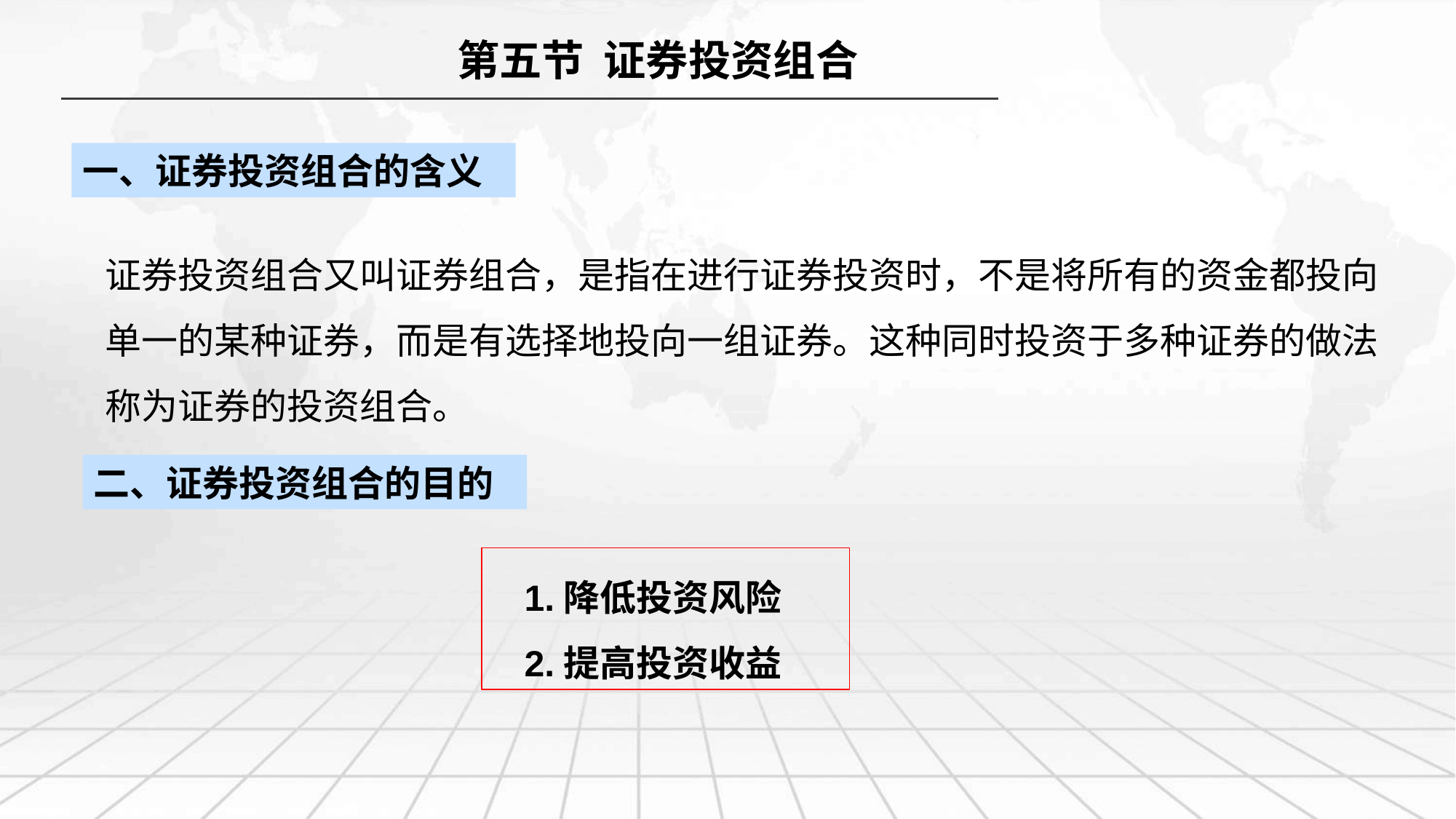

第五节  证券投资组合
一、证券投资组合的含义
证券投资组合又叫证券组合，是指在进行证券投资时，不是将所有的资金都投向单一的某种证券，而是有选择地投向一组证券。这种同时投资于多种证券的做法称为证券的投资组合。

二、证券投资组合的目的
1.降低投资风险
2.提高投资收益